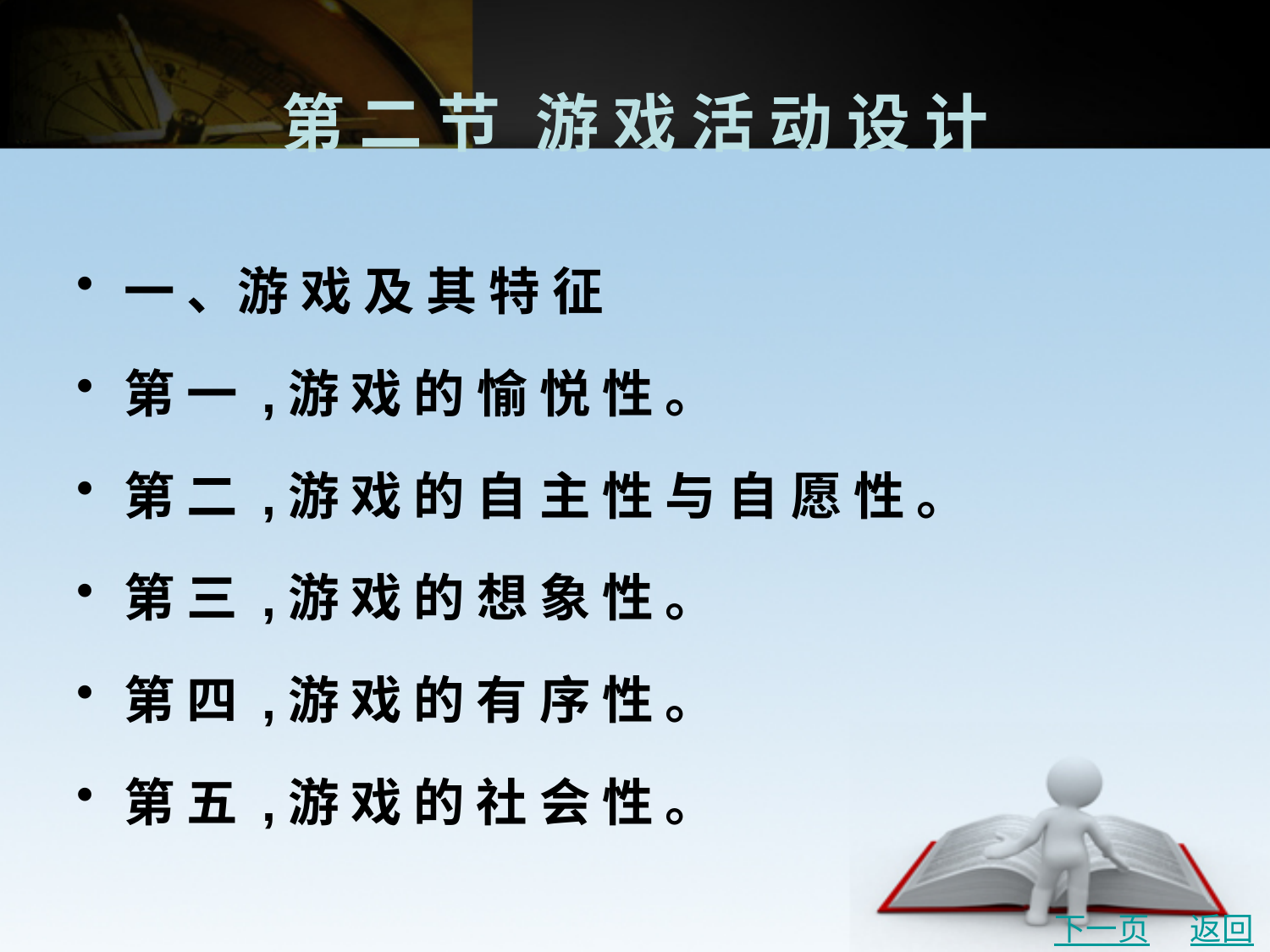

# 第 二 节	游 戏 活 动 设 计
一 、游 戏 及 其 特 征
第 一 ,游 戏 的 愉 悦 性 。
第 二 ,游 戏 的 自 主 性 与 自 愿 性 。
第 三 ,游 戏 的 想 象 性 。
第 四 ,游 戏 的 有 序 性 。
第 五 ,游 戏 的 社 会 性 。
下一页
返回